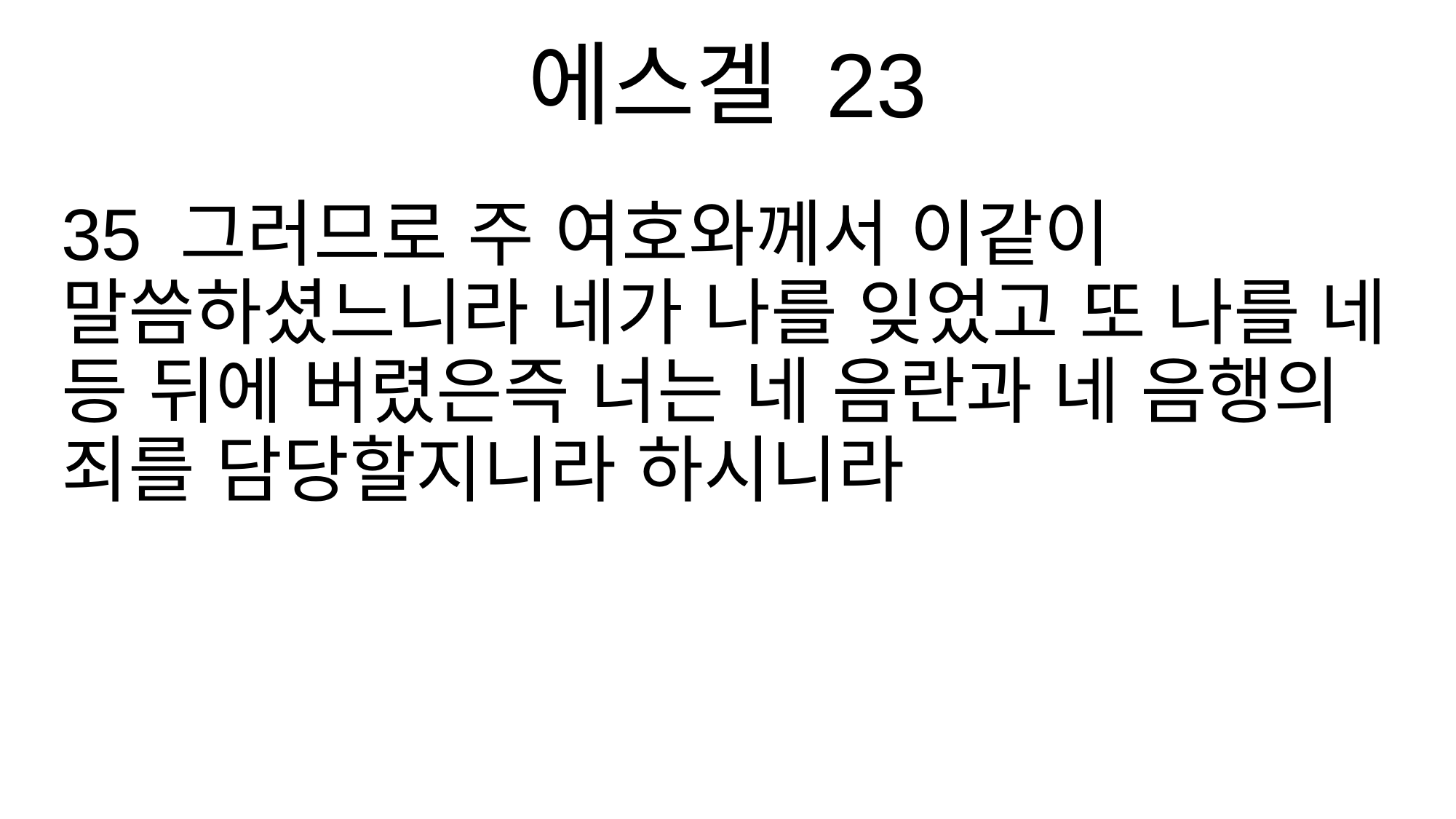

에스겔 23
35 그러므로 주 여호와께서 이같이 말씀하셨느니라 네가 나를 잊었고 또 나를 네 등 뒤에 버렸은즉 너는 네 음란과 네 음행의 죄를 담당할지니라 하시니라